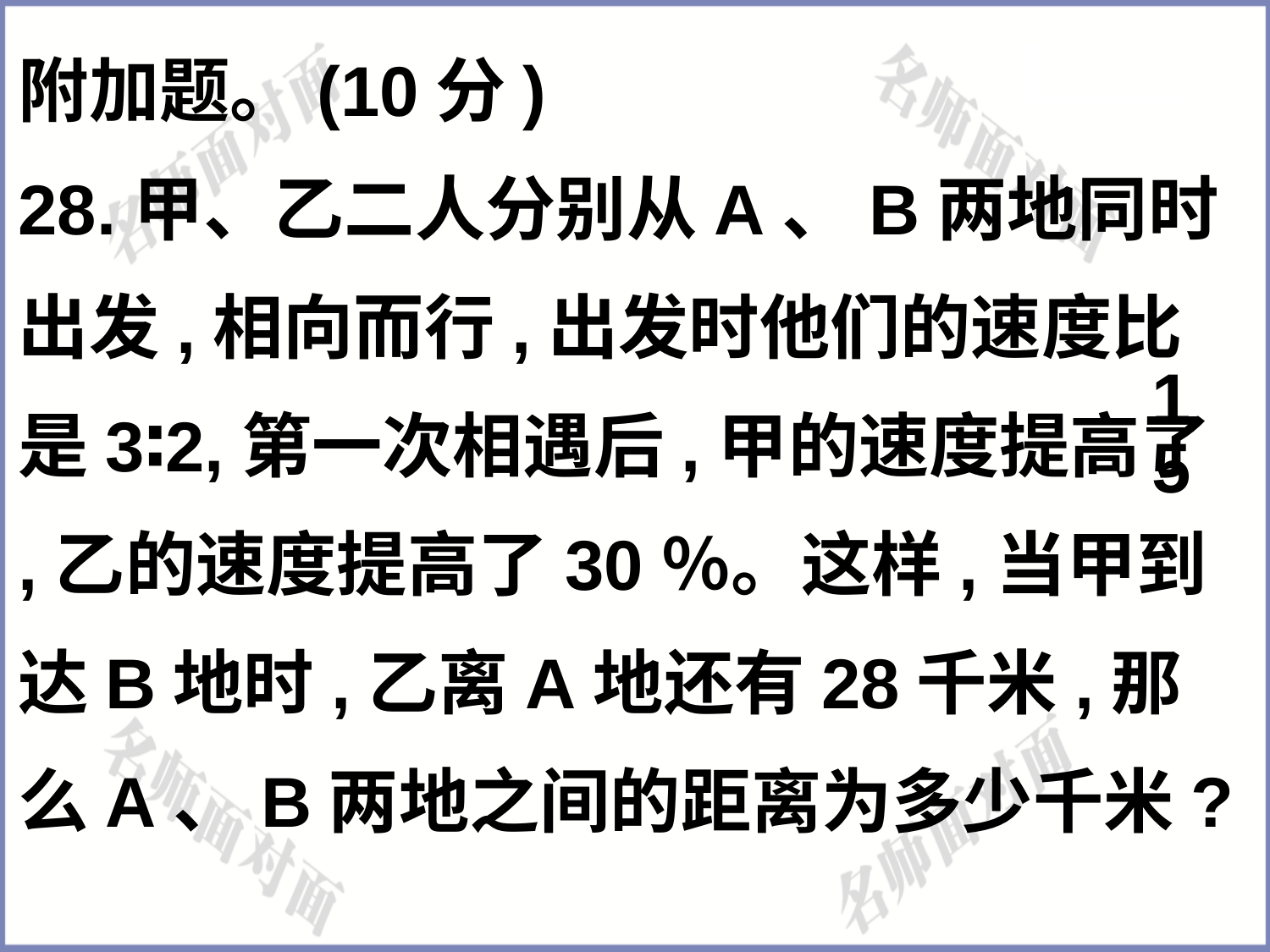

附加题。(10分)
28.甲、乙二人分别从A、B两地同时出发,相向而行,出发时他们的速度比是3∶2,第一次相遇后,甲的速度提高了
,乙的速度提高了30％。这样,当甲到达B地时,乙离A地还有28千米,那么A、B两地之间的距离为多少千米?
1
5